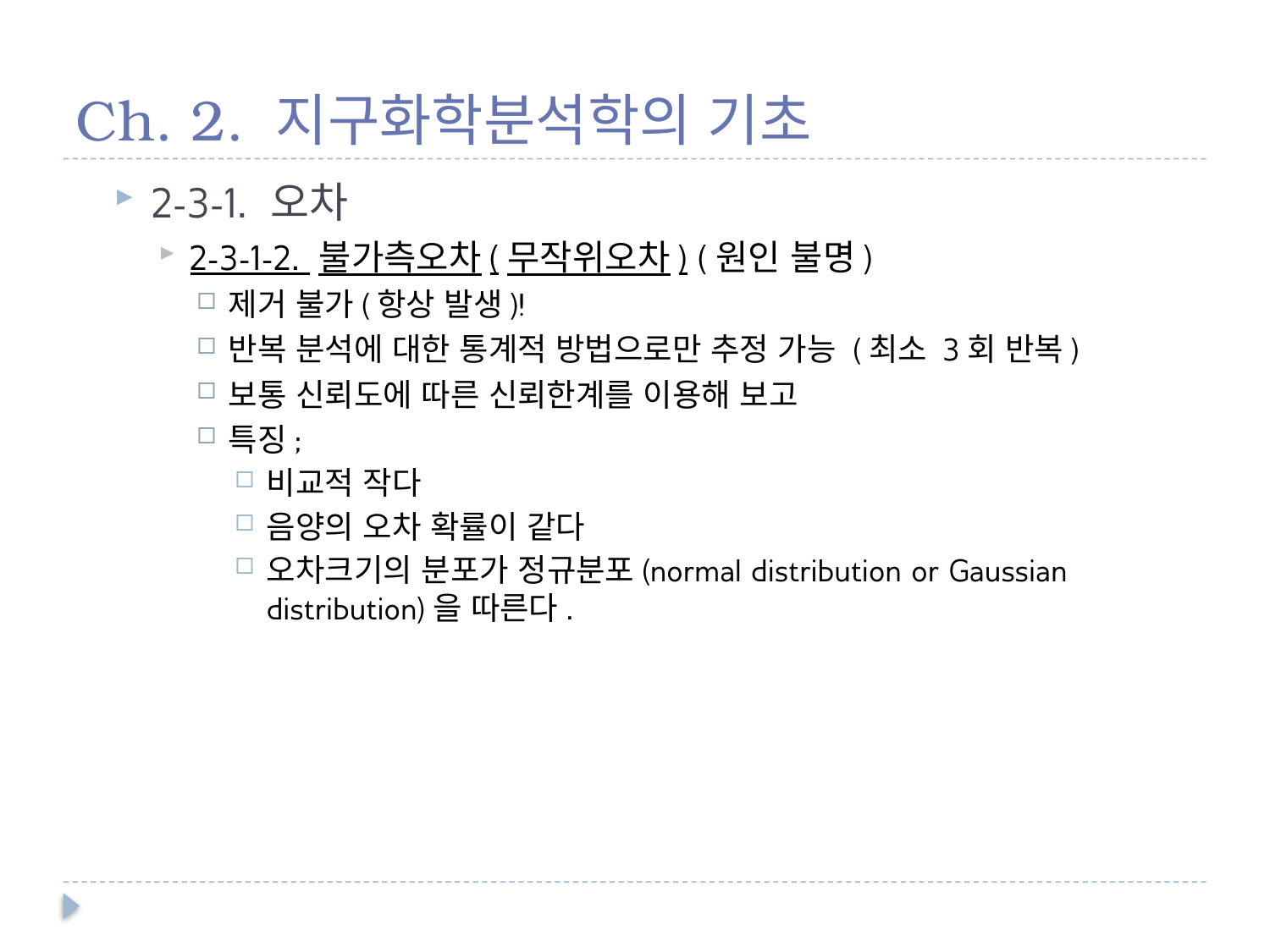

# Ch. 2. 지구화학분석학의 기초
2-3-1. 오차
2-3-1-2. 불가측오차(무작위오차) (원인 불명)
제거 불가(항상 발생)!
반복 분석에 대한 통계적 방법으로만 추정 가능 (최소 3회 반복)
보통 신뢰도에 따른 신뢰한계를 이용해 보고
특징;
비교적 작다
음양의 오차 확률이 같다
오차크기의 분포가 정규분포(normal distribution or Gaussian distribution)을 따른다.